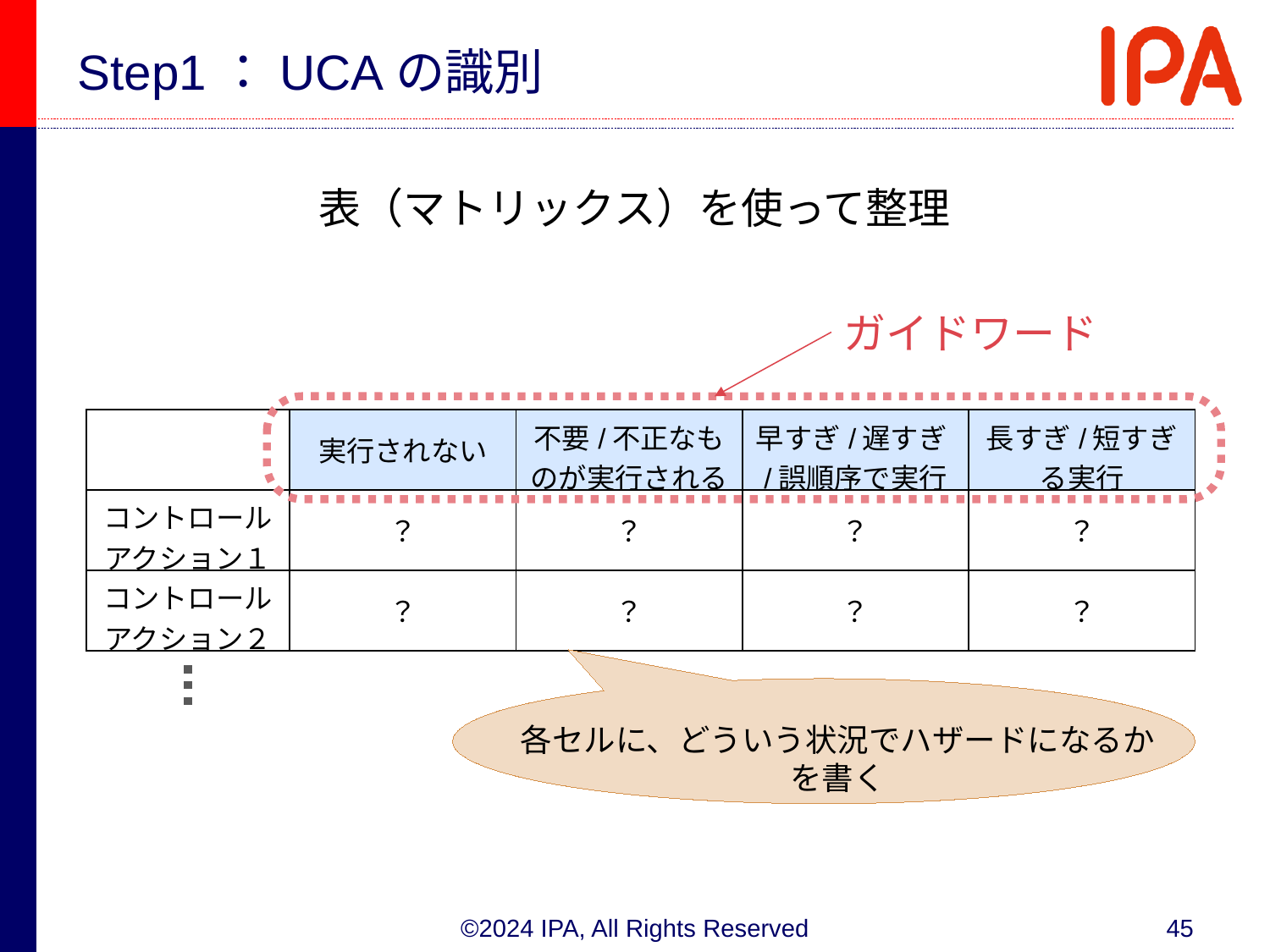

# Step1：UCAの識別
表（マトリックス）を使って整理
ガイドワード

|  | 実行されない | 不要/不正なものが実行される | 早すぎ/遅すぎ/誤順序で実行 | 長すぎ/短すぎる実行 |
| --- | --- | --- | --- | --- |
| コントロールアクション１ | ？ | ？ | ？ | ？ |
| コントロールアクション２ | ？ | ？ | ？ | ？ |

各セルに、どういう状況でハザードになるかを書く
©2024 IPA, All Rights Reserved
45